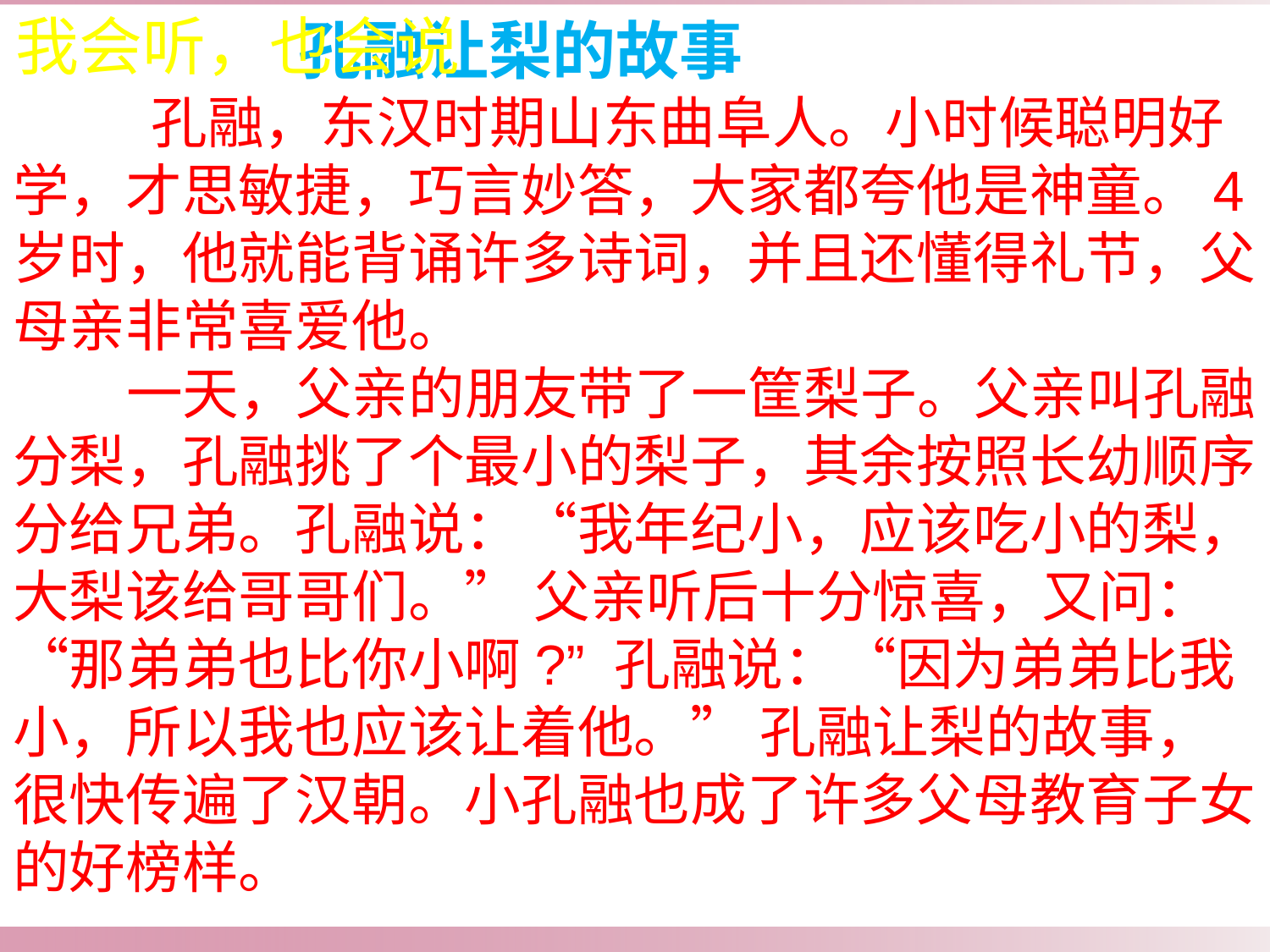

孔融让梨的故事
       孔融，东汉时期山东曲阜人。小时候聪明好学，才思敏捷，巧言妙答，大家都夸他是神童。4岁时，他就能背诵许多诗词，并且还懂得礼节，父母亲非常喜爱他。
    一天，父亲的朋友带了一筐梨子。父亲叫孔融分梨，孔融挑了个最小的梨子，其余按照长幼顺序分给兄弟。孔融说：“我年纪小，应该吃小的梨，大梨该给哥哥们。” 父亲听后十分惊喜，又问：“那弟弟也比你小啊?” 孔融说：“因为弟弟比我小，所以我也应该让着他。” 孔融让梨的故事，很快传遍了汉朝。小孔融也成了许多父母教育子女的好榜样。
我会听，也会说